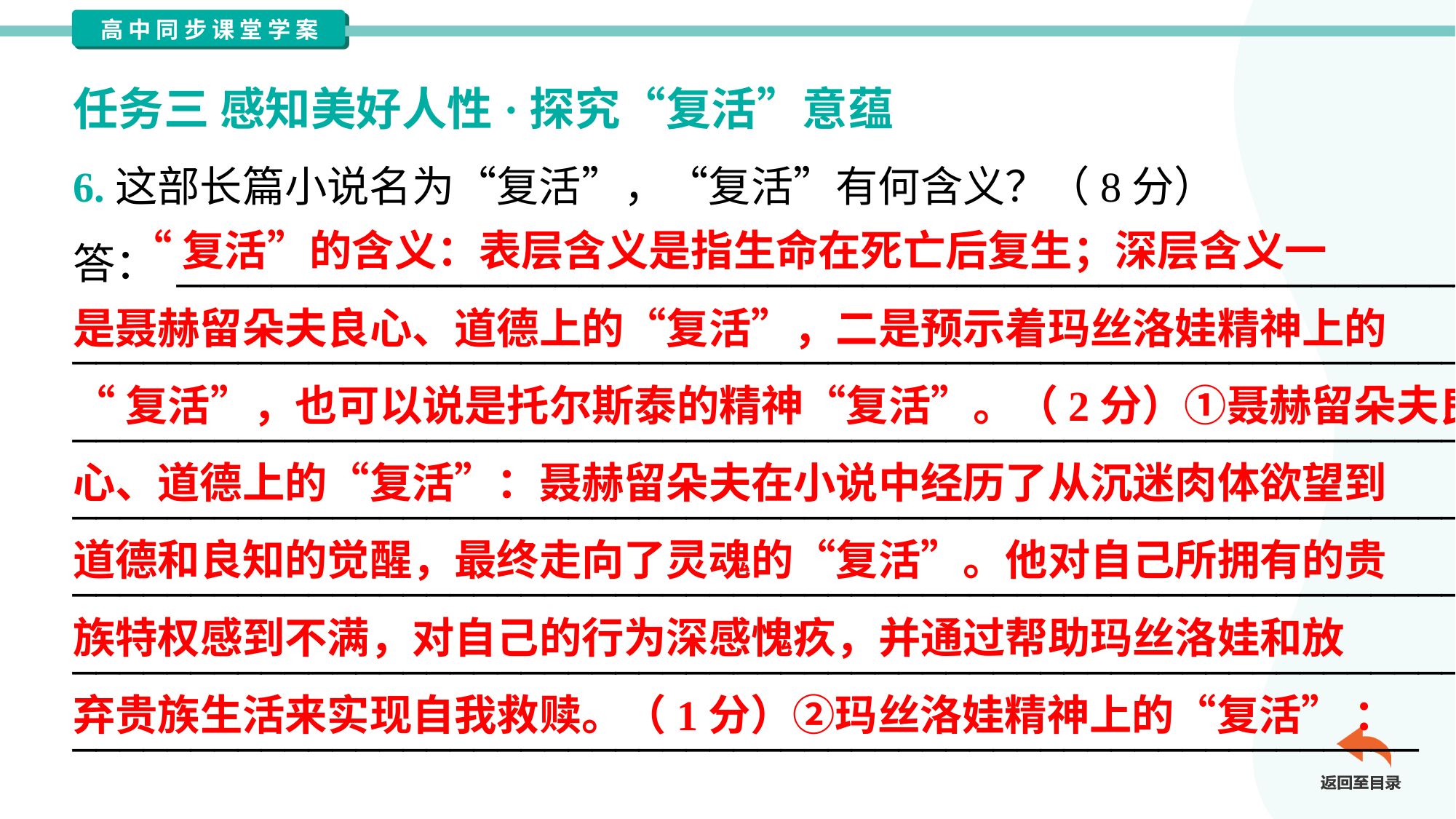

任务三 感知美好人性·探究“复活”意蕴
6.这部长篇小说名为“复活”，“复活”有何含义？（8分）
答： ________________________________________________________
_____________________________________________________________
_____________________________________________________________
_____________________________________________________________
_____________________________________________________________
_____________________________________________________________
_________________________________________________________
      “复活”的含义：表层含义是指生命在死亡后复生；深层含义一
是聂赫留朵夫良心、道德上的“复活”，二是预示着玛丝洛娃精神上的
“复活”，也可以说是托尔斯泰的精神“复活”。（2分）①聂赫留朵夫良
心、道德上的“复活”：聂赫留朵夫在小说中经历了从沉迷肉体欲望到
道德和良知的觉醒，最终走向了灵魂的“复活”。他对自己所拥有的贵
族特权感到不满，对自己的行为深感愧疚，并通过帮助玛丝洛娃和放
弃贵族生活来实现自我救赎。（1分）②玛丝洛娃精神上的“复活” ：